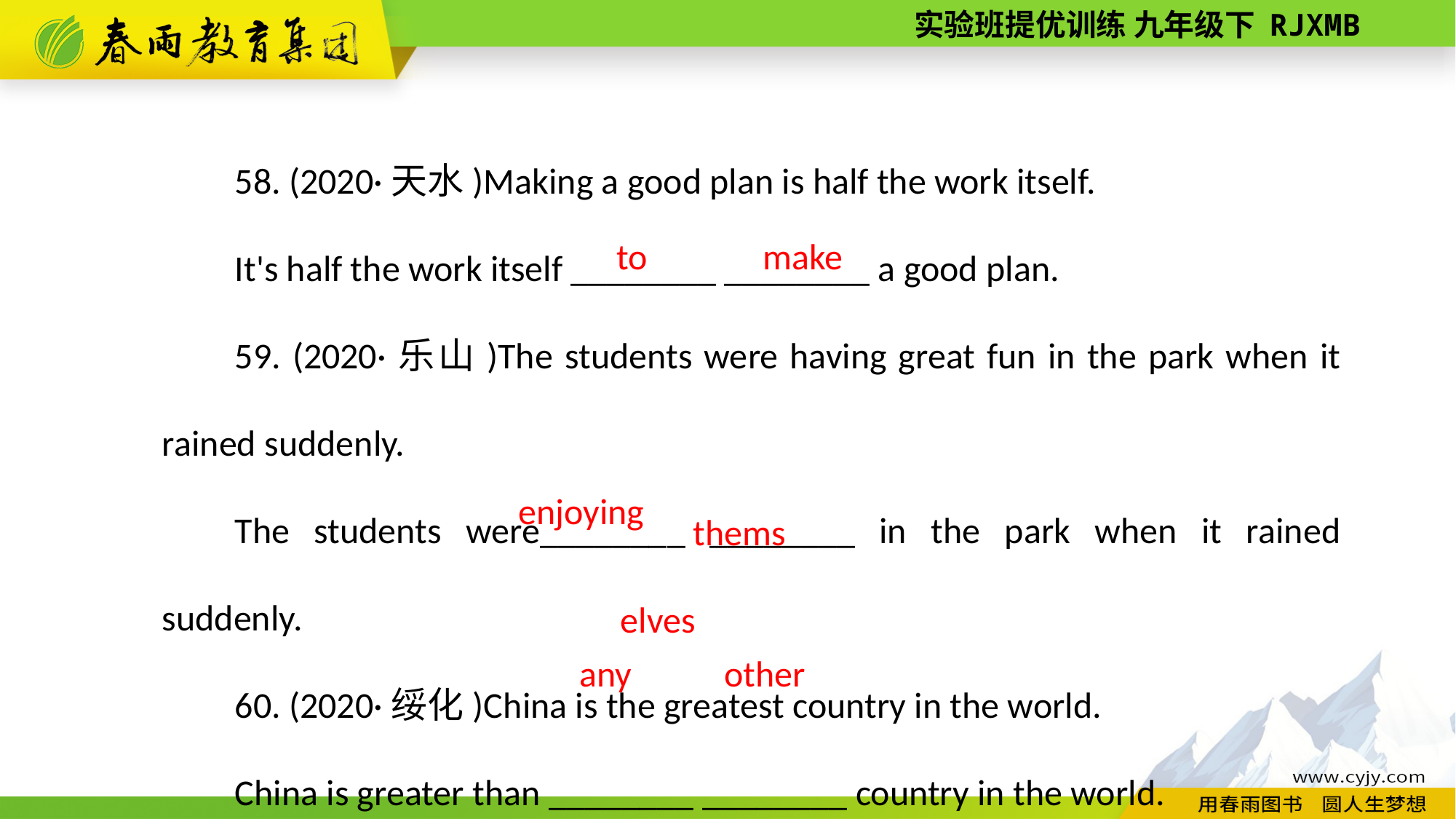

58. (2020·天水)Making a good plan is half the work itself.
It's half the work itself ________ ________ a good plan.
59. (2020·乐山)The students were having great fun in the park when it rained suddenly.
The students were________ ________ in the park when it rained suddenly.
60. (2020·绥化)China is the greatest country in the world.
China is greater than ________ ________ country in the world.
make
to
themselves
enjoying
any
other